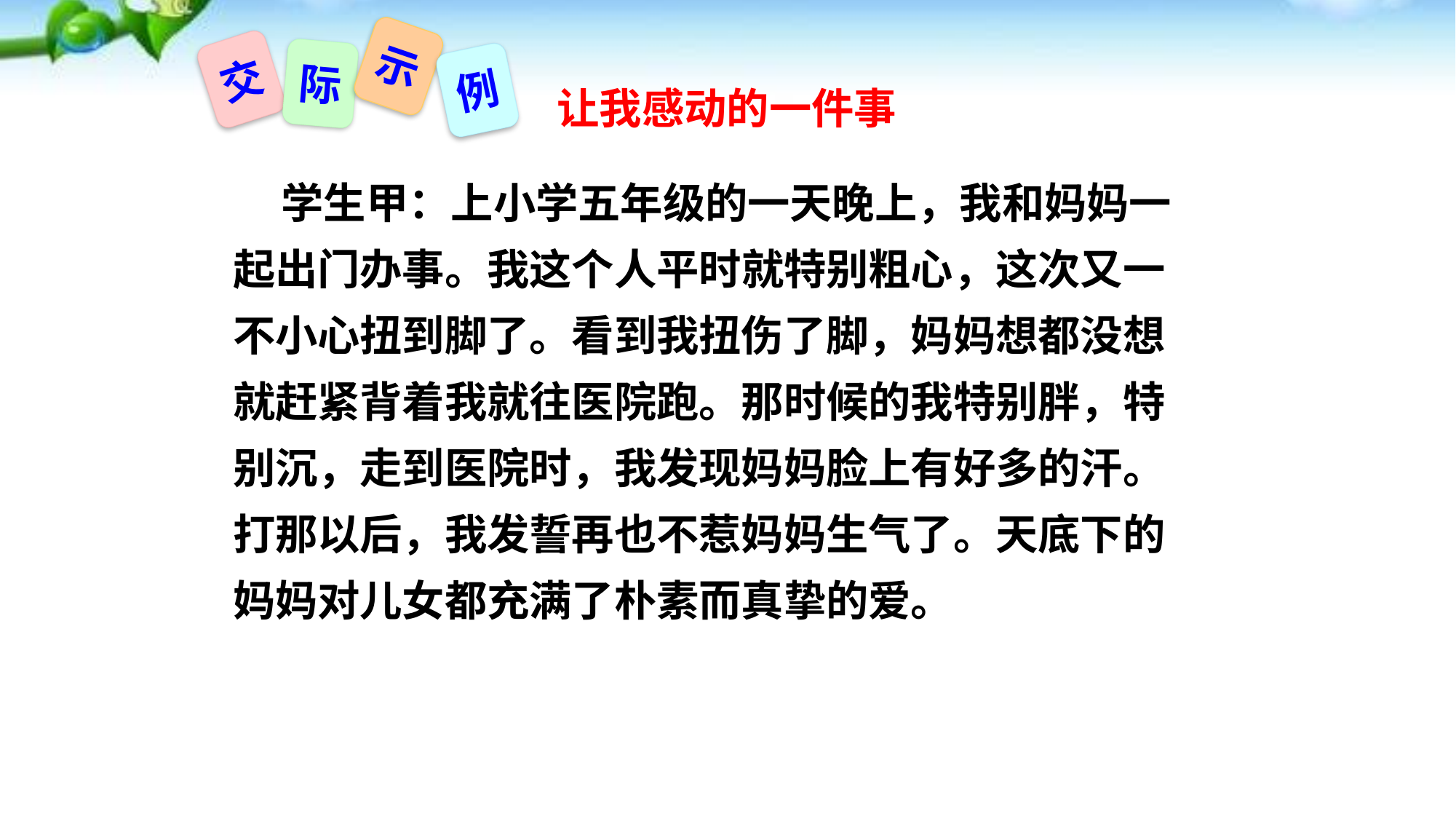

示
交
际
例
让我感动的一件事
    学生甲：上小学五年级的一天晚上，我和妈妈一起出门办事。我这个人平时就特别粗心，这次又一不小心扭到脚了。看到我扭伤了脚，妈妈想都没想就赶紧背着我就往医院跑。那时候的我特别胖，特别沉，走到医院时，我发现妈妈脸上有好多的汗。打那以后，我发誓再也不惹妈妈生气了。天底下的妈妈对儿女都充满了朴素而真挚的爱。